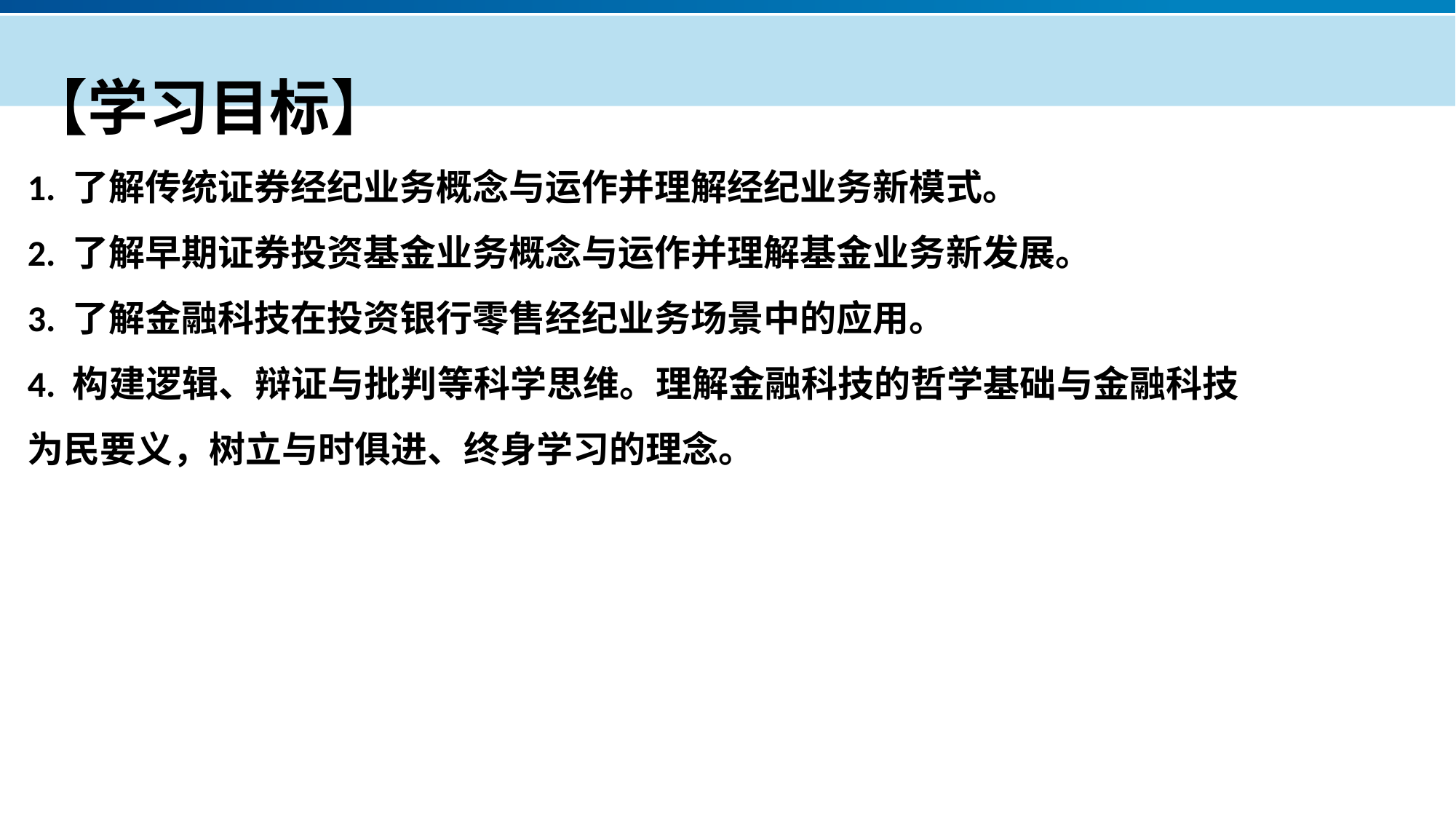

【学习目标】
1. 了解传统证券经纪业务概念与运作并理解经纪业务新模式。
2. 了解早期证券投资基金业务概念与运作并理解基金业务新发展。
3. 了解金融科技在投资银行零售经纪业务场景中的应用。
4. 构建逻辑、辩证与批判等科学思维。理解金融科技的哲学基础与金融科技为民要义，树立与时俱进、终身学习的理念。
产品服务
公司优势
公司简介
产品系列
品牌优势
企业愿景
主打产品
团队组织
核心竞争力
人才优势
联系方式
历程荣誉
售后支持
商业模式
期待合作